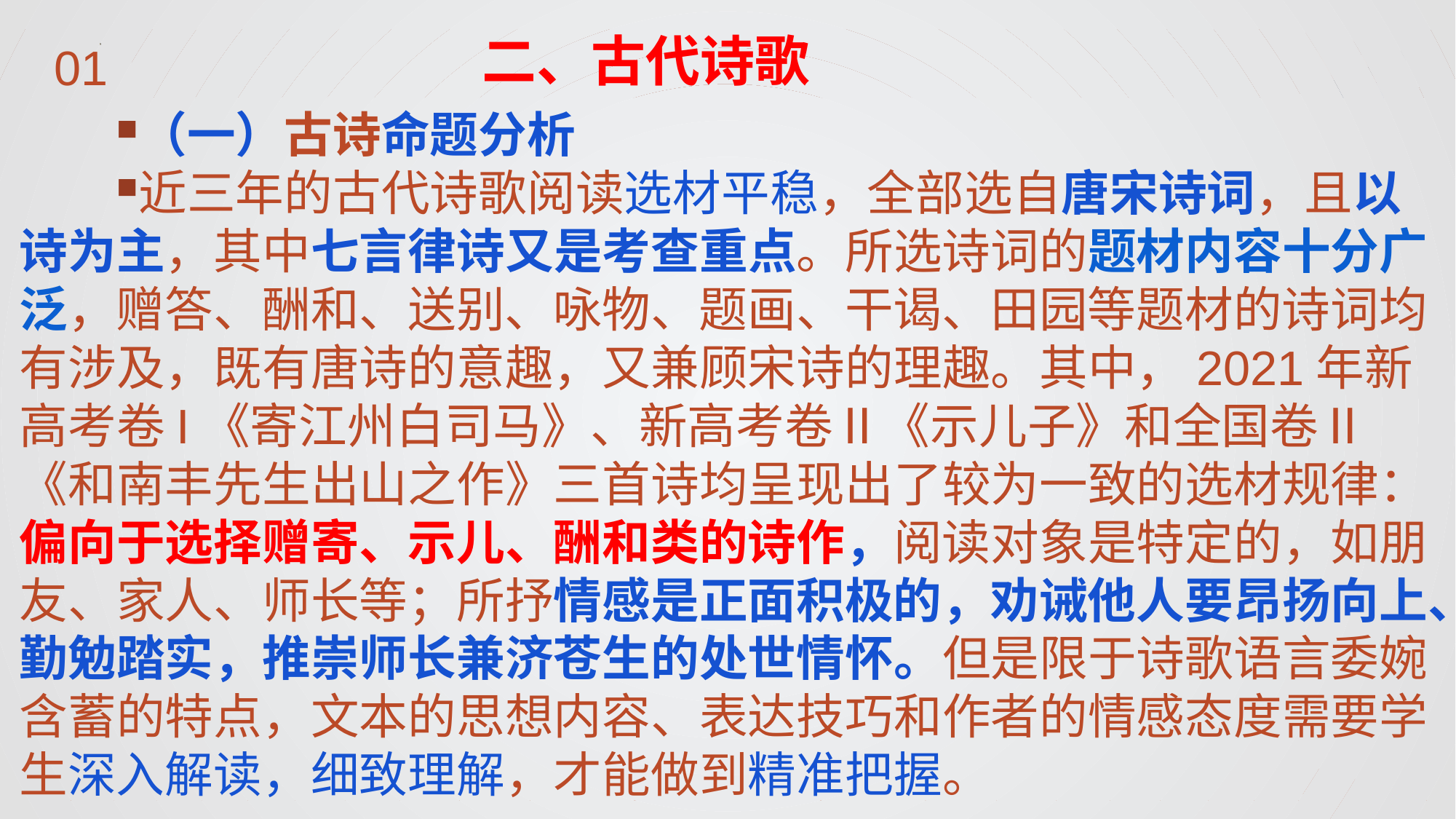

二、古代诗歌
（一）古诗命题分析
近三年的古代诗歌阅读选材平稳，全部选自唐宋诗词，且以诗为主，其中七言律诗又是考查重点。所选诗词的题材内容十分广泛，赠答、酬和、送别、咏物、题画、干谒、田园等题材的诗词均有涉及，既有唐诗的意趣，又兼顾宋诗的理趣。其中，2021年新高考卷I《寄江州白司马》、新高考卷Ⅱ《示儿子》和全国卷Ⅱ《和南丰先生出山之作》三首诗均呈现出了较为一致的选材规律：偏向于选择赠寄、示儿、酬和类的诗作，阅读对象是特定的，如朋友、家人、师长等；所抒情感是正面积极的，劝诫他人要昂扬向上、勤勉踏实，推崇师长兼济苍生的处世情怀。但是限于诗歌语言委婉含蓄的特点，文本的思想内容、表达技巧和作者的情感态度需要学生深入解读，细致理解，才能做到精准把握。